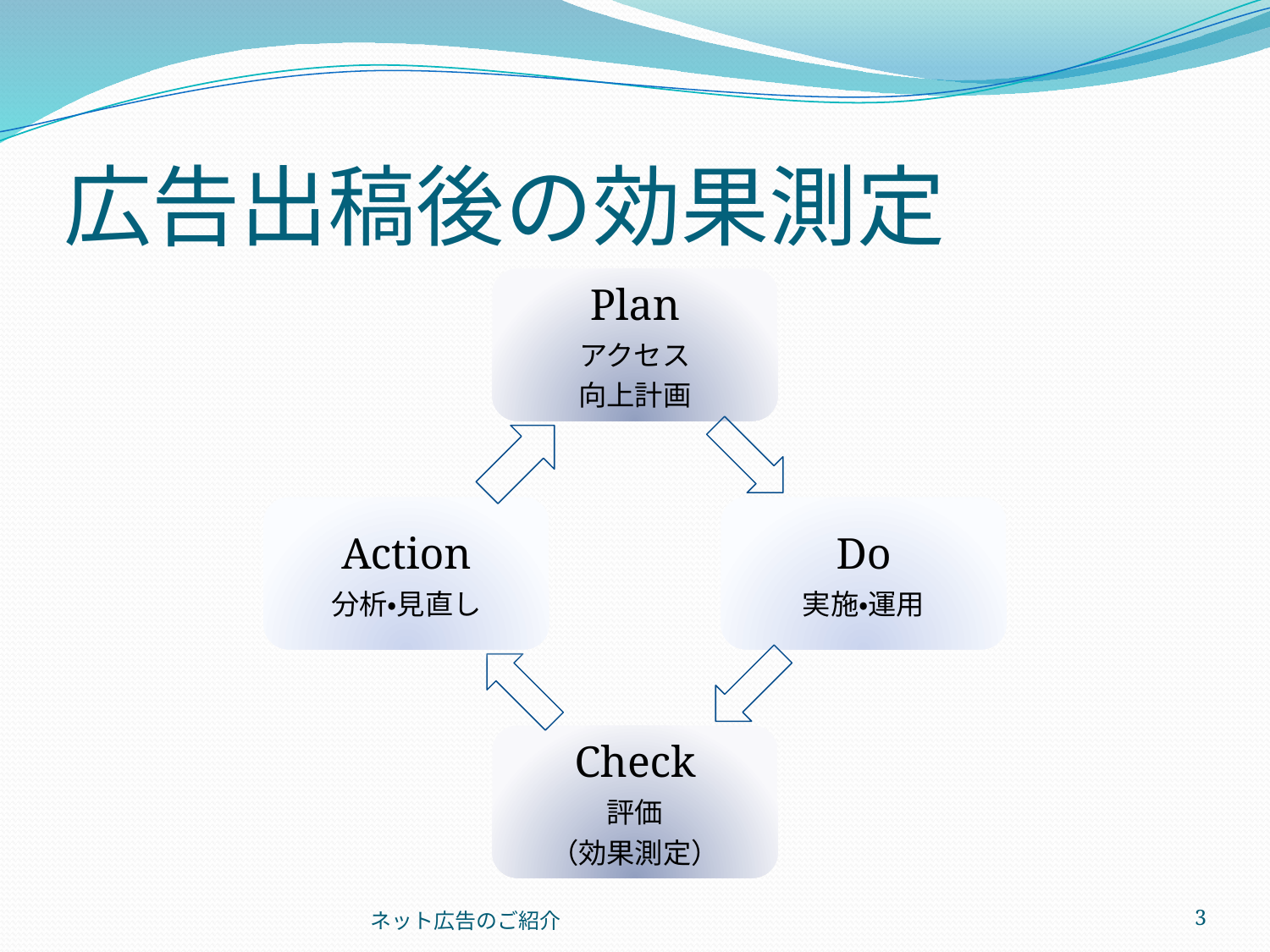

# 広告出稿後の効果測定
Plan
アクセス
向上計画
Check
評価
（効果測定）
ネット広告のご紹介
3